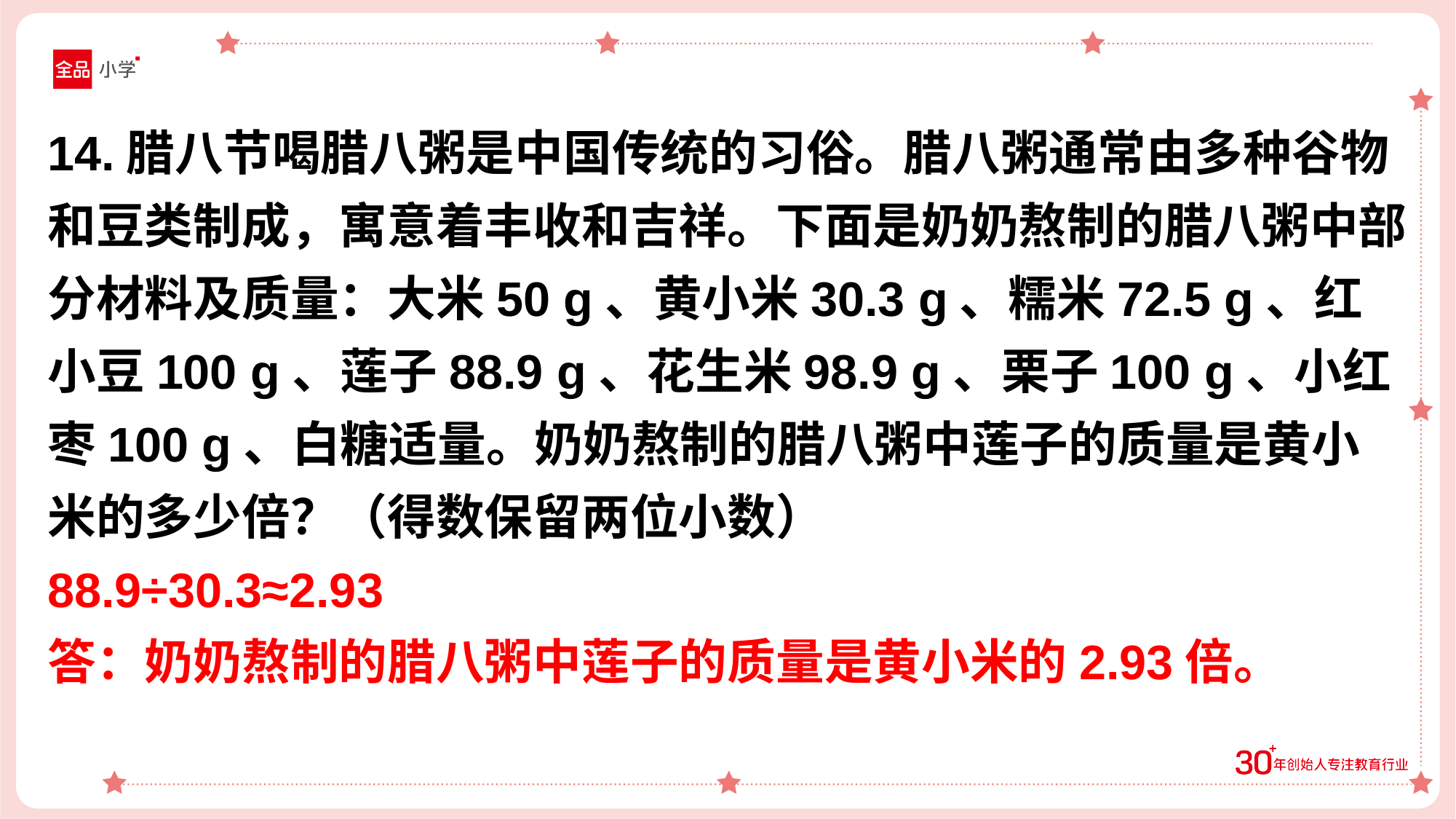

14.腊八节喝腊八粥是中国传统的习俗。腊八粥通常由多种谷物和豆类制成，寓意着丰收和吉祥。下面是奶奶熬制的腊八粥中部分材料及质量：大米50 g、黄小米30.3 g、糯米72.5 g、红小豆100 g、莲子88.9 g、花生米98.9 g、栗子100 g、小红枣100 g、白糖适量。奶奶熬制的腊八粥中莲子的质量是黄小米的多少倍？（得数保留两位小数）
88.9÷30.3≈2.93
答：奶奶熬制的腊八粥中莲子的质量是黄小米的2.93倍。